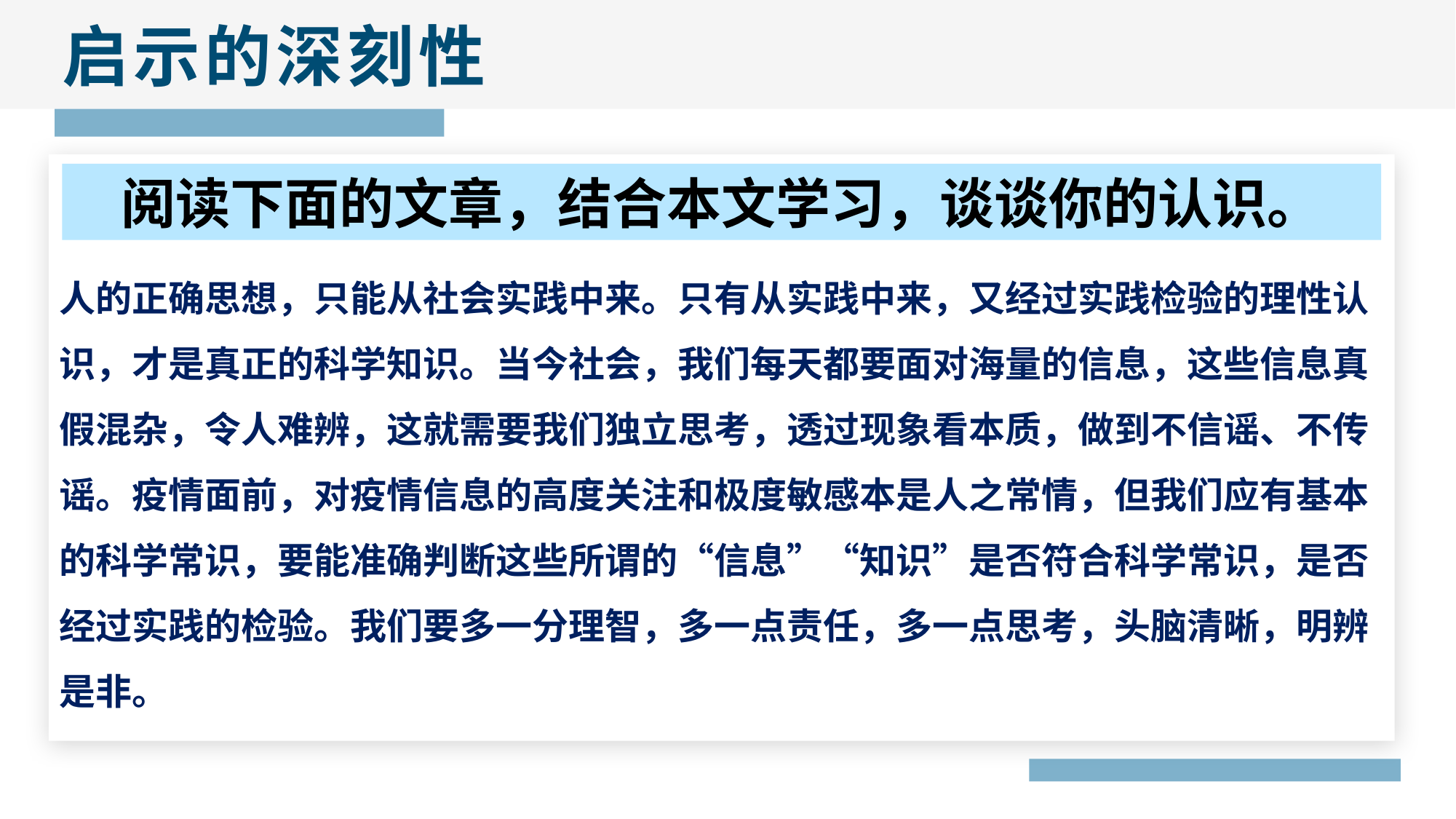

启示的深刻性

阅读下面的文章，结合本文学习，谈谈你的认识。
人的正确思想，只能从社会实践中来。只有从实践中来，又经过实践检验的理性认识，才是真正的科学知识。当今社会，我们每天都要面对海量的信息，这些信息真假混杂，令人难辨，这就需要我们独立思考，透过现象看本质，做到不信谣、不传谣。疫情面前，对疫情信息的高度关注和极度敏感本是人之常情，但我们应有基本的科学常识，要能准确判断这些所谓的“信息”“知识”是否符合科学常识，是否经过实践的检验。我们要多一分理智，多一点责任，多一点思考，头脑清晰，明辨是非。